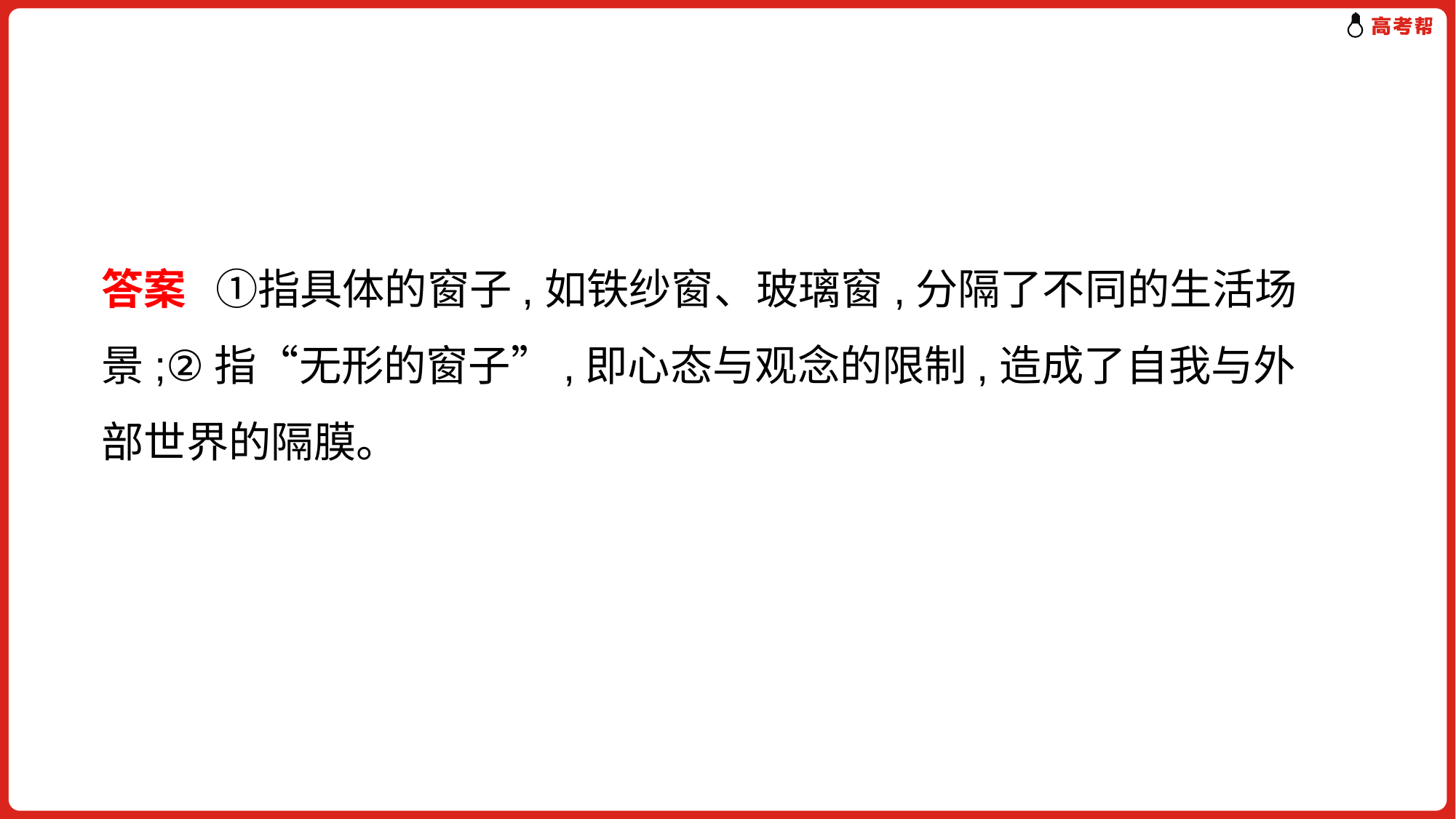

答案   ①指具体的窗子,如铁纱窗、玻璃窗,分隔了不同的生活场景;②指“无形的窗子”,即心态与观念的限制,造成了自我与外部世界的隔膜。